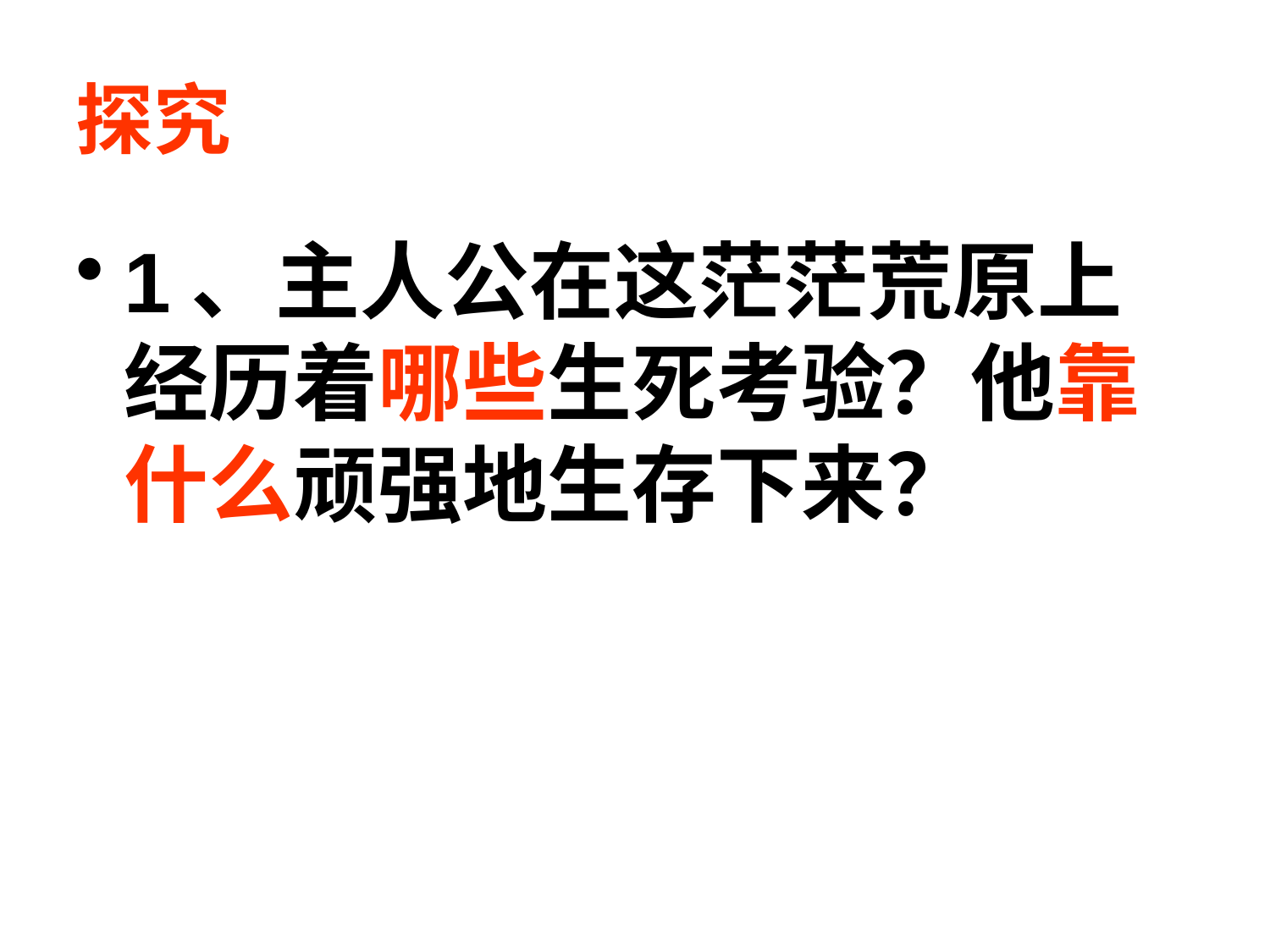

# 探究
1、主人公在这茫茫荒原上经历着哪些生死考验？他靠什么顽强地生存下来？